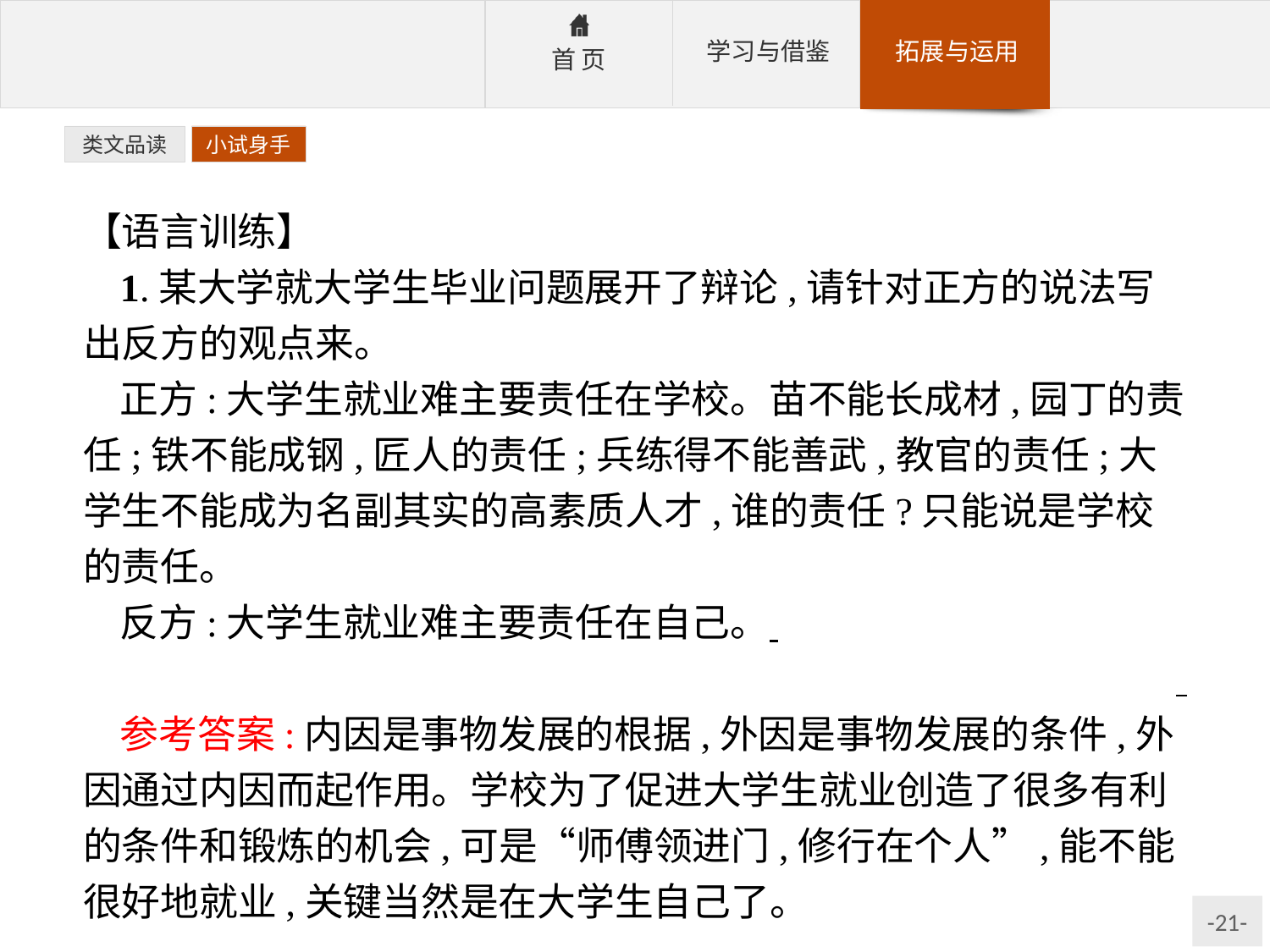

类文品读
小试身手
【语言训练】
1.某大学就大学生毕业问题展开了辩论,请针对正方的说法写出反方的观点来。
正方:大学生就业难主要责任在学校。苗不能长成材,园丁的责任;铁不能成钢,匠人的责任;兵练得不能善武,教官的责任;大学生不能成为名副其实的高素质人才,谁的责任?只能说是学校的责任。
反方:大学生就业难主要责任在自己。

参考答案:内因是事物发展的根据,外因是事物发展的条件,外因通过内因而起作用。学校为了促进大学生就业创造了很多有利的条件和锻炼的机会,可是“师傅领进门,修行在个人”,能不能很好地就业,关键当然是在大学生自己了。